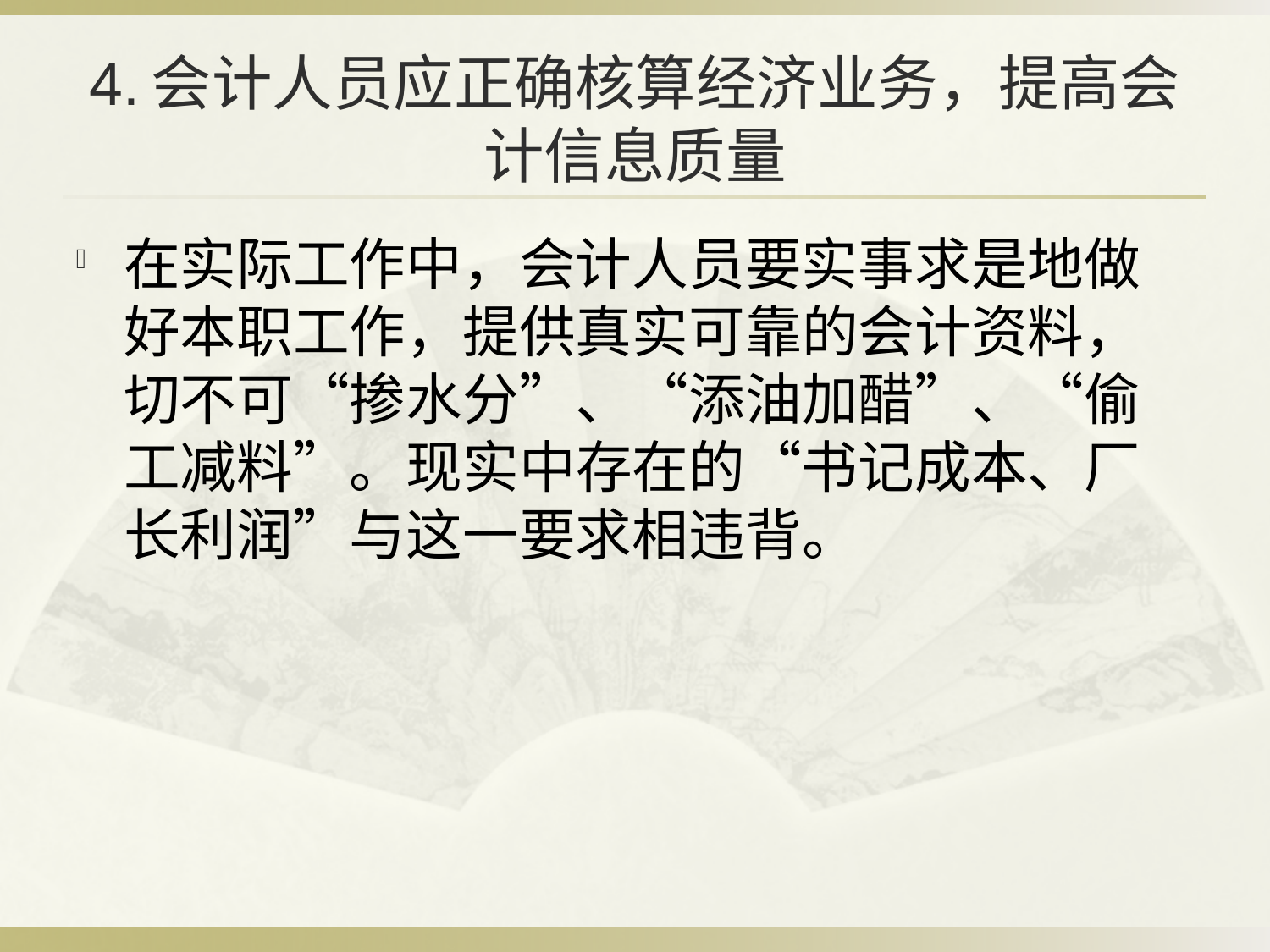

# 4.会计人员应正确核算经济业务，提高会计信息质量
在实际工作中，会计人员要实事求是地做好本职工作，提供真实可靠的会计资料，切不可“掺水分”、“添油加醋”、“偷工减料”。现实中存在的“书记成本、厂长利润”与这一要求相违背。